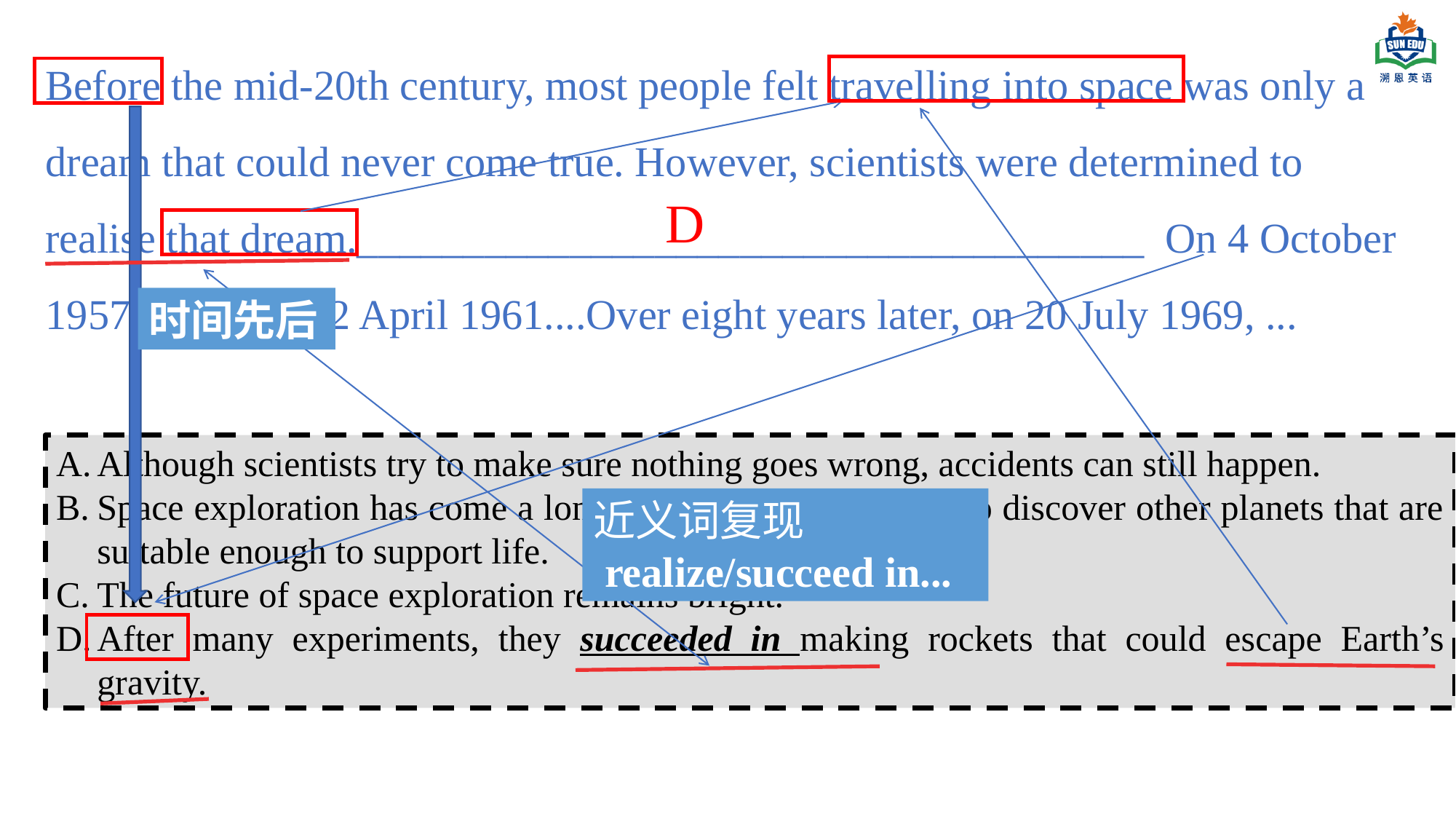

Before the mid-20th century, most people felt travelling into space was only a dream that could never come true. However, scientists were determined to realise that dream._____________________________________  On 4 October 1957, ...and on 12 April 1961....Over eight years later, on 20 July 1969, ...

D

时间先后
Although scientists try to make sure nothing goes wrong, accidents can still happen.
Space exploration has come a long way, and we now hope to discover other planets that are suitable enough to support life.
The future of space exploration remains bright.
After many experiments, they succeeded in making rockets that could escape Earth’s gravity.
近义词复现
 realize/succeed in...